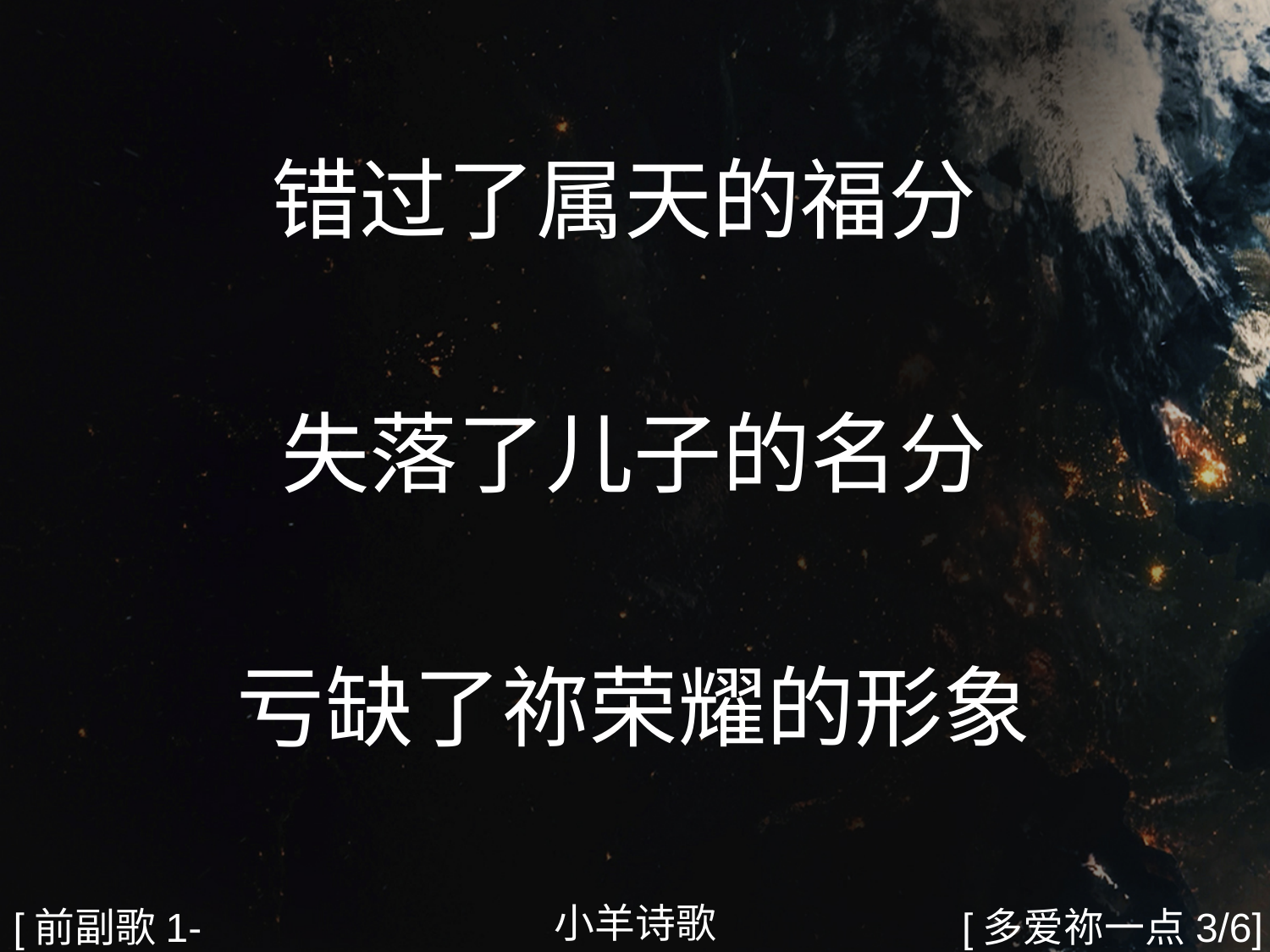

错过了属天的福分

失落了儿子的名分

亏缺了祢荣耀的形象

#

小羊诗歌
[前副歌1-1]
[多爱祢一点3/6]